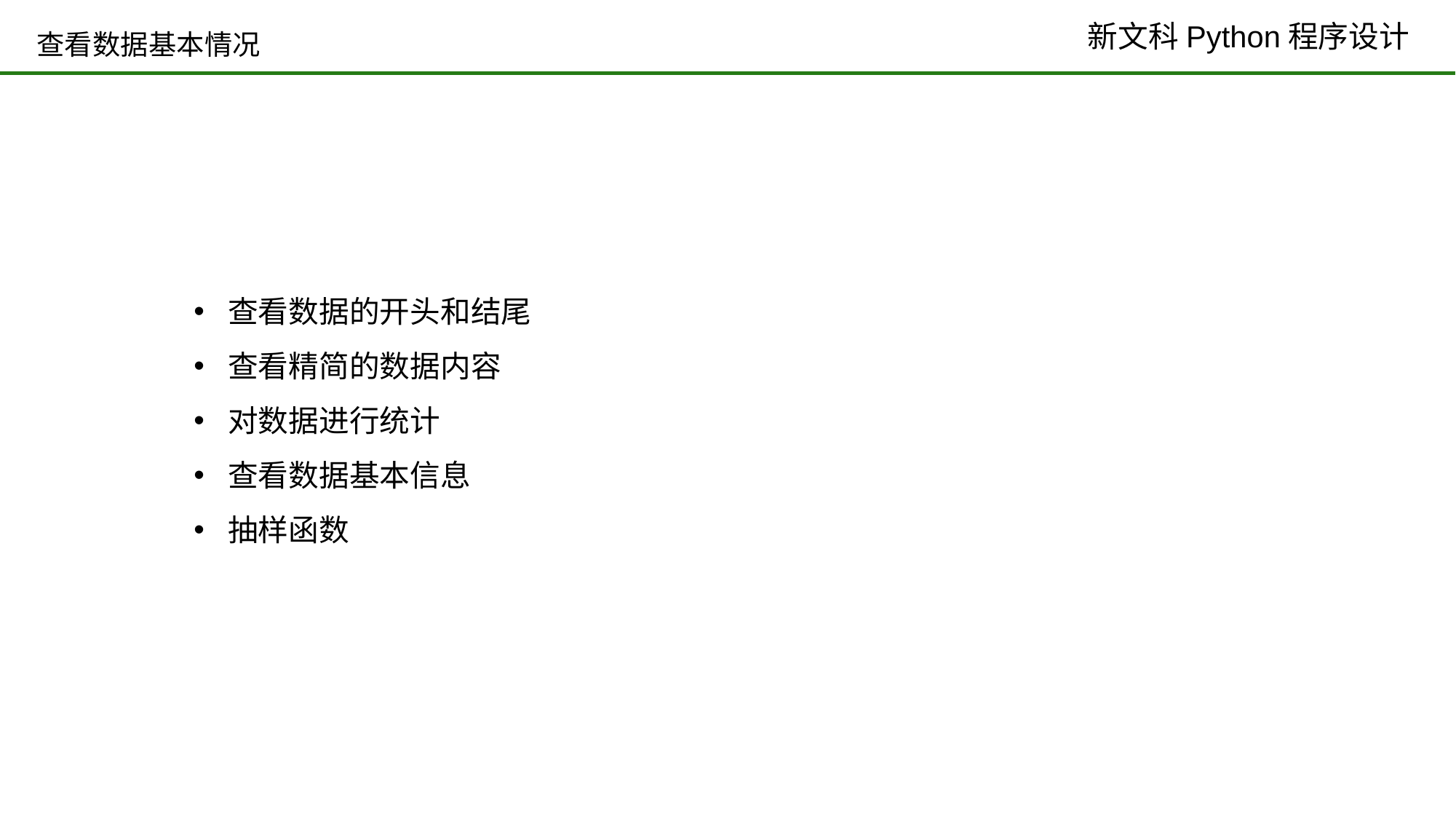

# 查看数据基本情况
查看数据的开头和结尾
查看精简的数据内容
对数据进行统计
查看数据基本信息
抽样函数